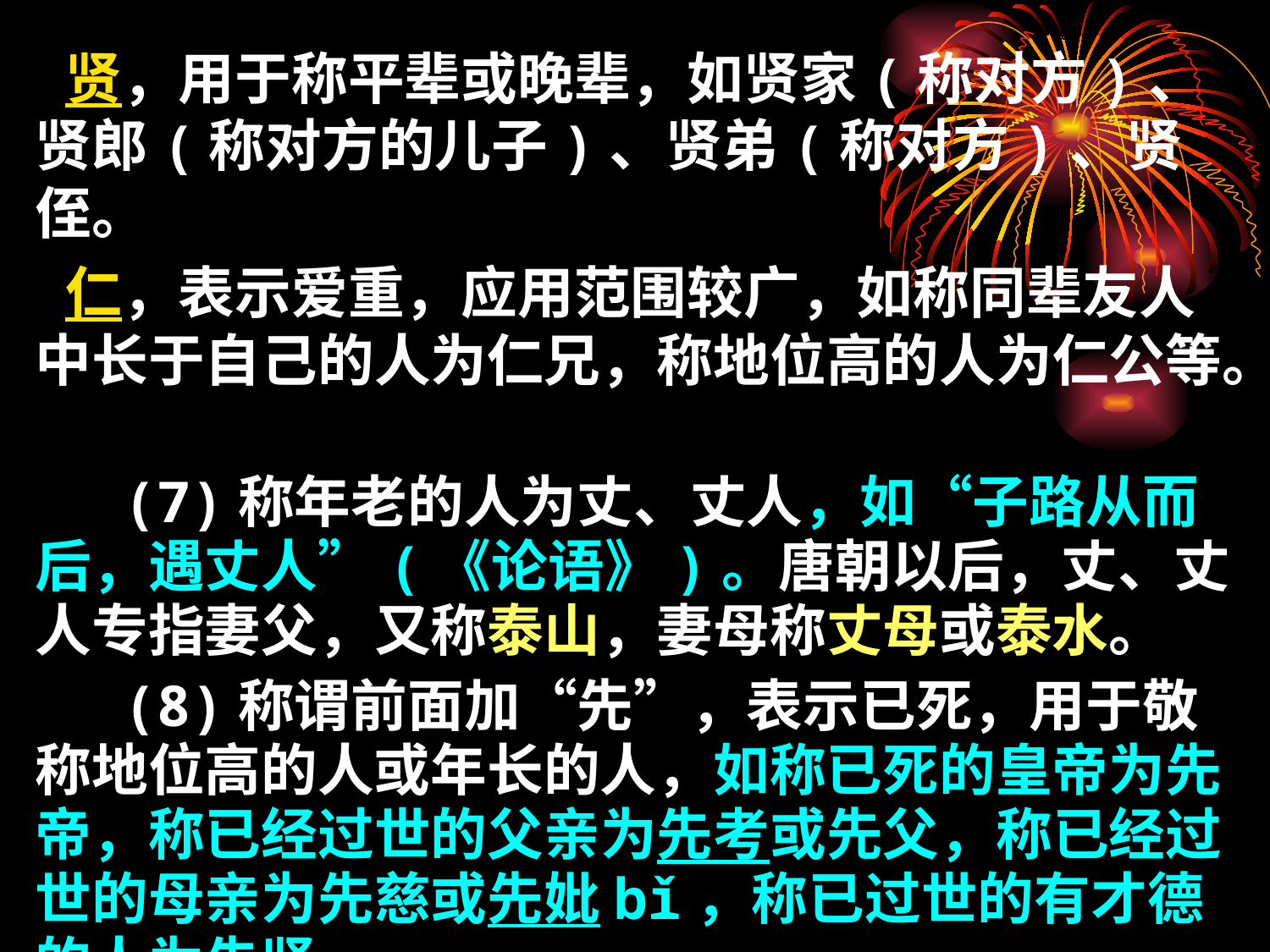

贤，用于称平辈或晚辈，如贤家(称对方)、贤郎(称对方的儿子)、贤弟(称对方)、贤侄。
     仁，表示爱重，应用范围较广，如称同辈友人中长于自己的人为仁兄，称地位高的人为仁公等。
    (7)称年老的人为丈、丈人，如“子路从而后，遇丈人”(《论语》)。唐朝以后，丈、丈人专指妻父，又称泰山，妻母称丈母或泰水。
    (8)称谓前面加“先”，表示已死，用于敬称地位高的人或年长的人，如称已死的皇帝为先帝，称已经过世的父亲为先考或先父，称已经过世的母亲为先慈或先妣bǐ，称已过世的有才德的人为先贤。